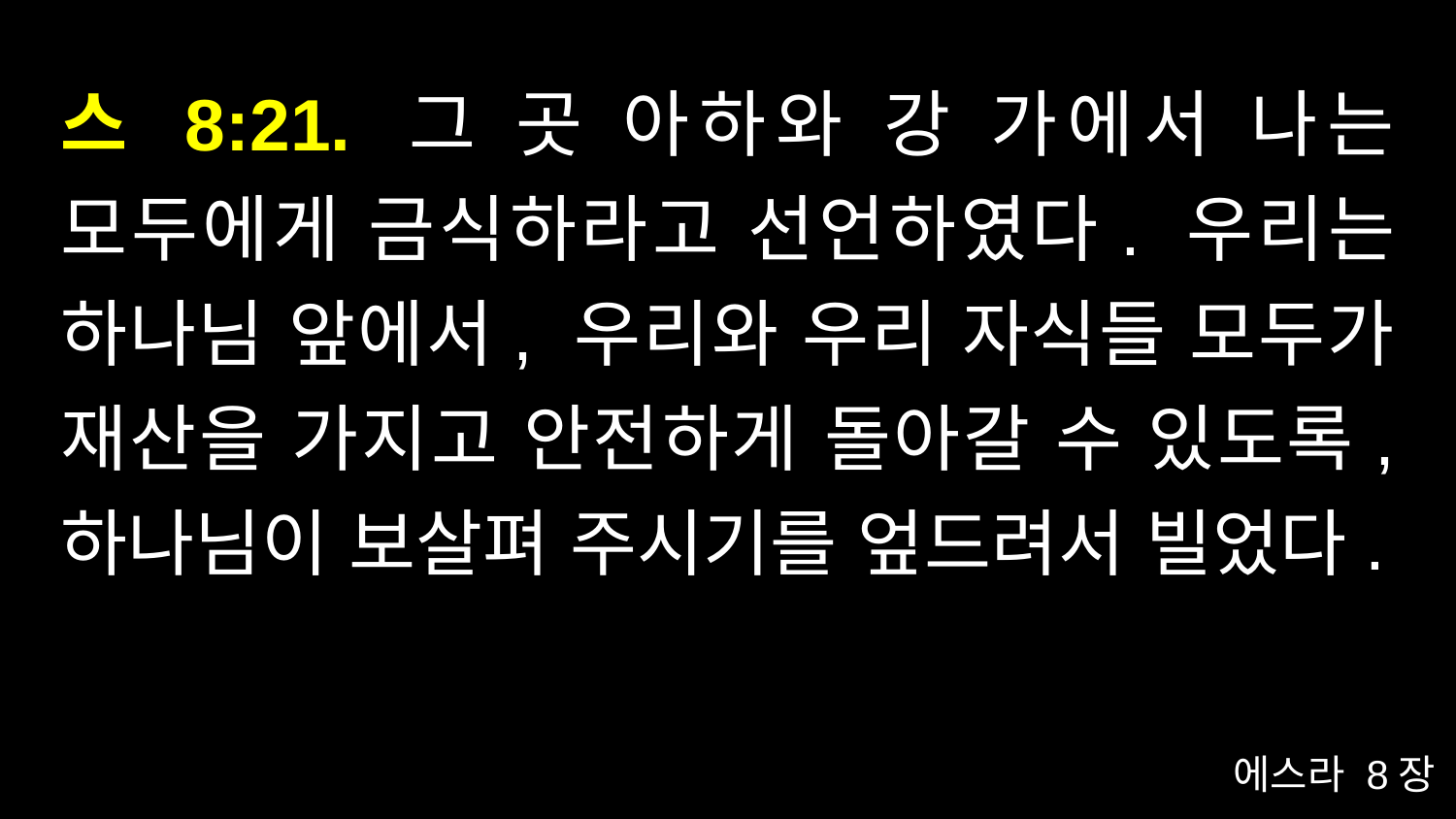

# 스 8:21. 그 곳 아하와 강 가에서 나는 모두에게 금식하라고 선언하였다. 우리는 하나님 앞에서, 우리와 우리 자식들 모두가 재산을 가지고 안전하게 돌아갈 수 있도록, 하나님이 보살펴 주시기를 엎드려서 빌었다.
에스라 8장